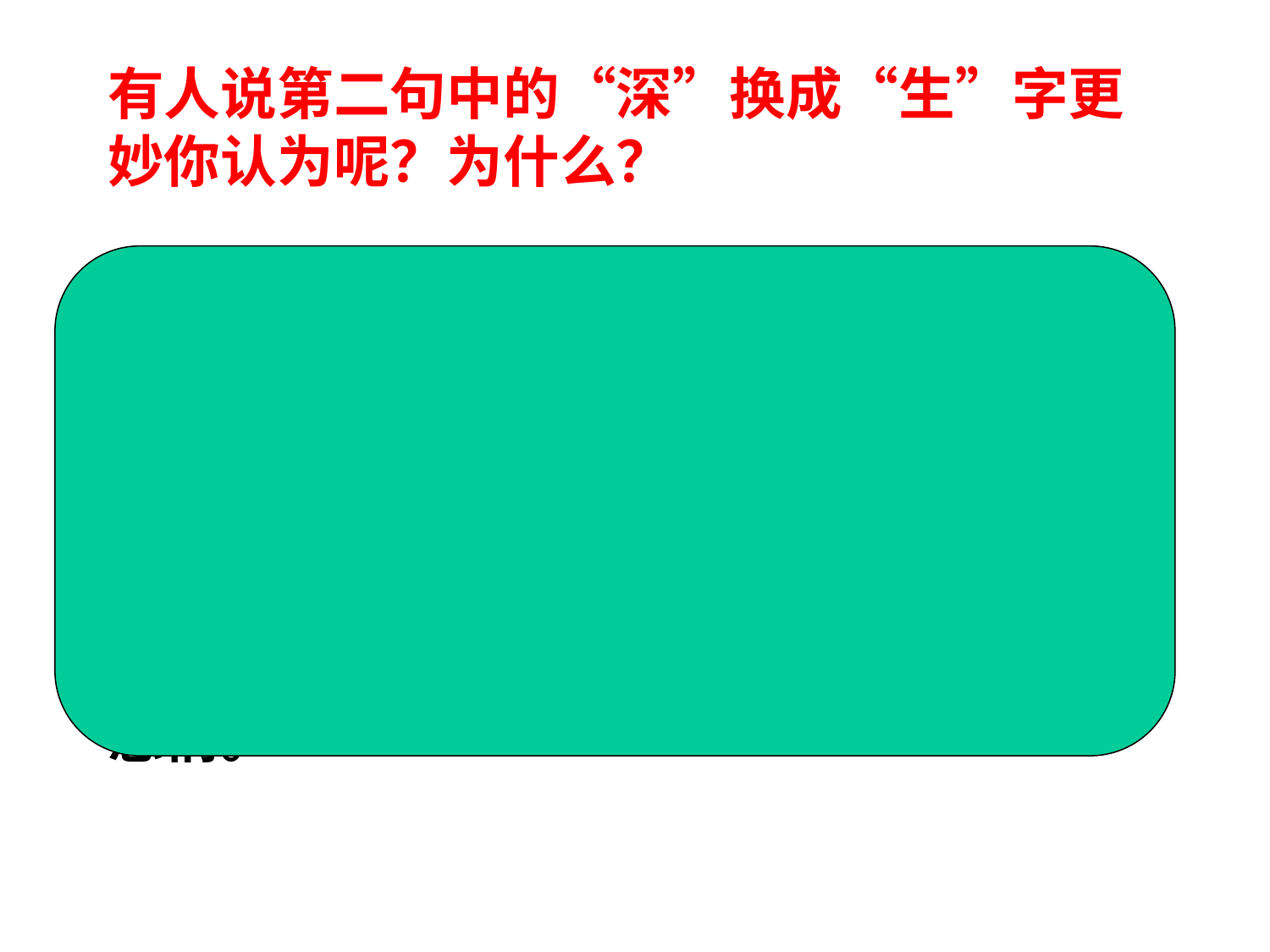

有人说第二句中的“深”换成“生”字更妙你认为呢？为什么？

①用“深”好。“城春草木深”写出了春天到来草木疯长，荒草萋萋，掩住了战乱后的凄凉景象，让人更觉荒芜。而“生”字虽然能表现春天的生机，但与诗的意境不符。
②抒发了作者忧国伤时、念家悲己的复杂感情。